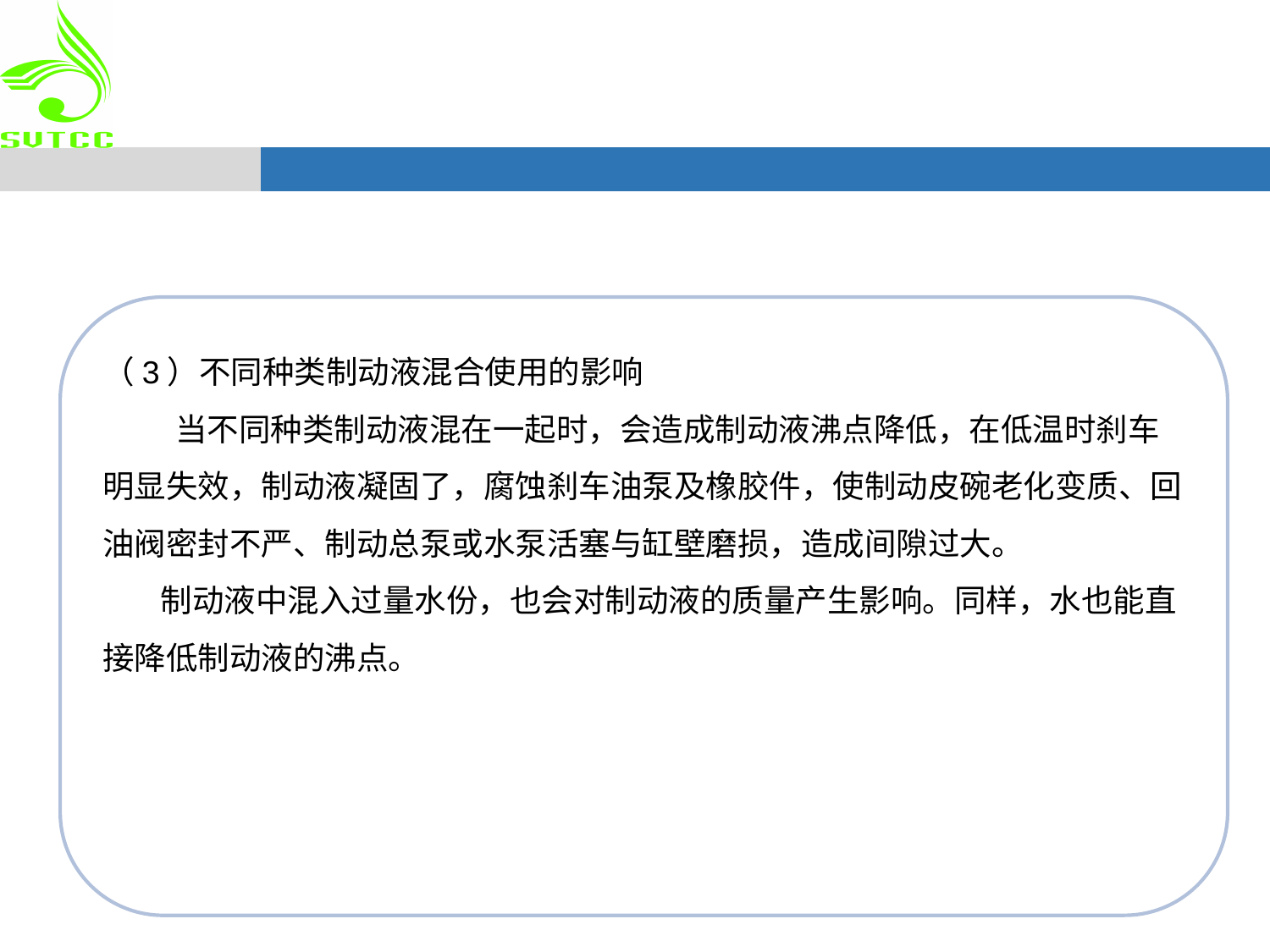

（3）不同种类制动液混合使用的影响
         当不同种类制动液混在一起时，会造成制动液沸点降低，在低温时刹车明显失效，制动液凝固了，腐蚀刹车油泵及橡胶件，使制动皮碗老化变质、回油阀密封不严、制动总泵或水泵活塞与缸壁磨损，造成间隙过大。
       制动液中混入过量水份，也会对制动液的质量产生影响。同样，水也能直接降低制动液的沸点。